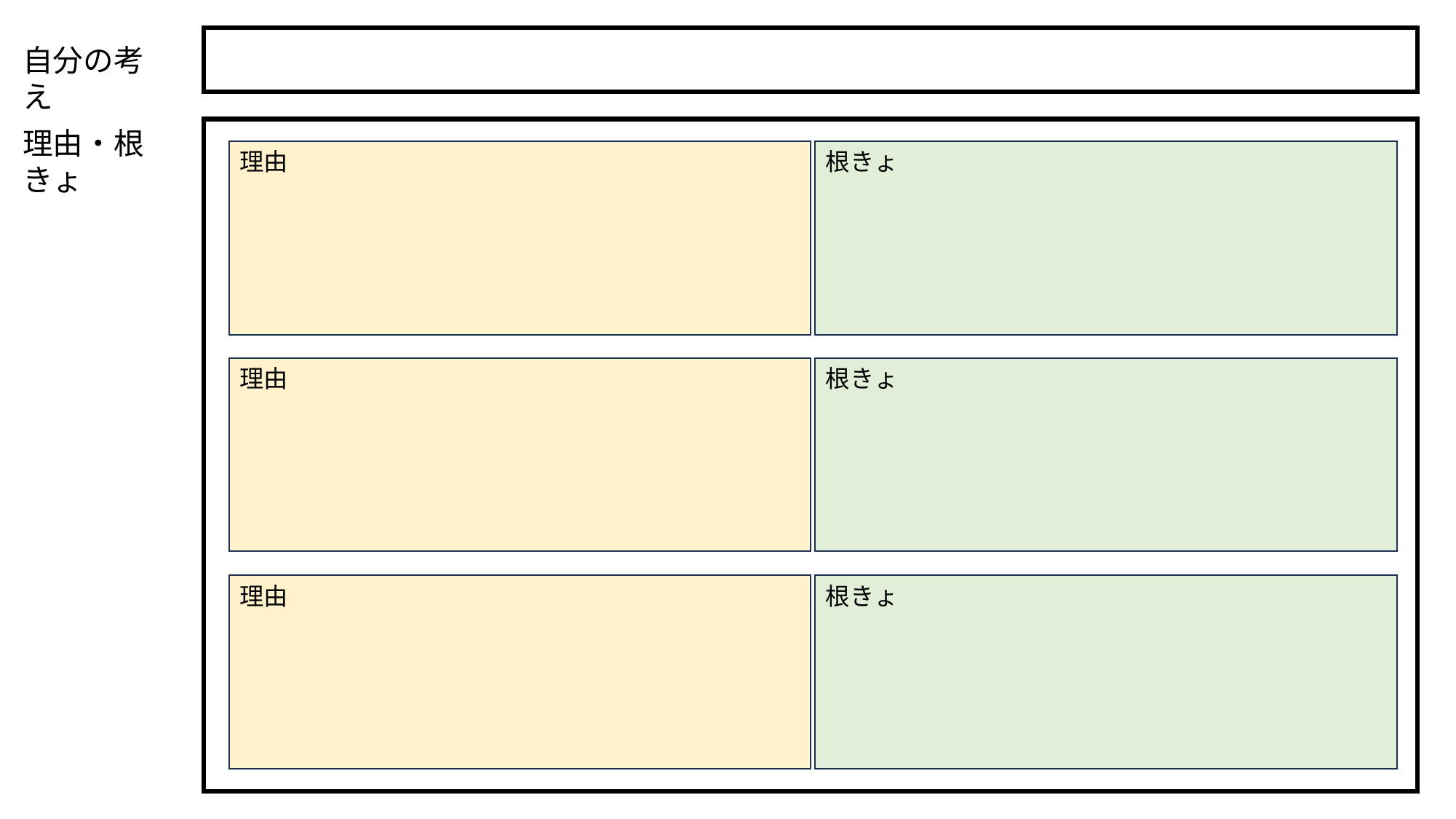

自分の考え
理由・根きょ

理由

根きょ

理由

根きょ

理由

根きょ